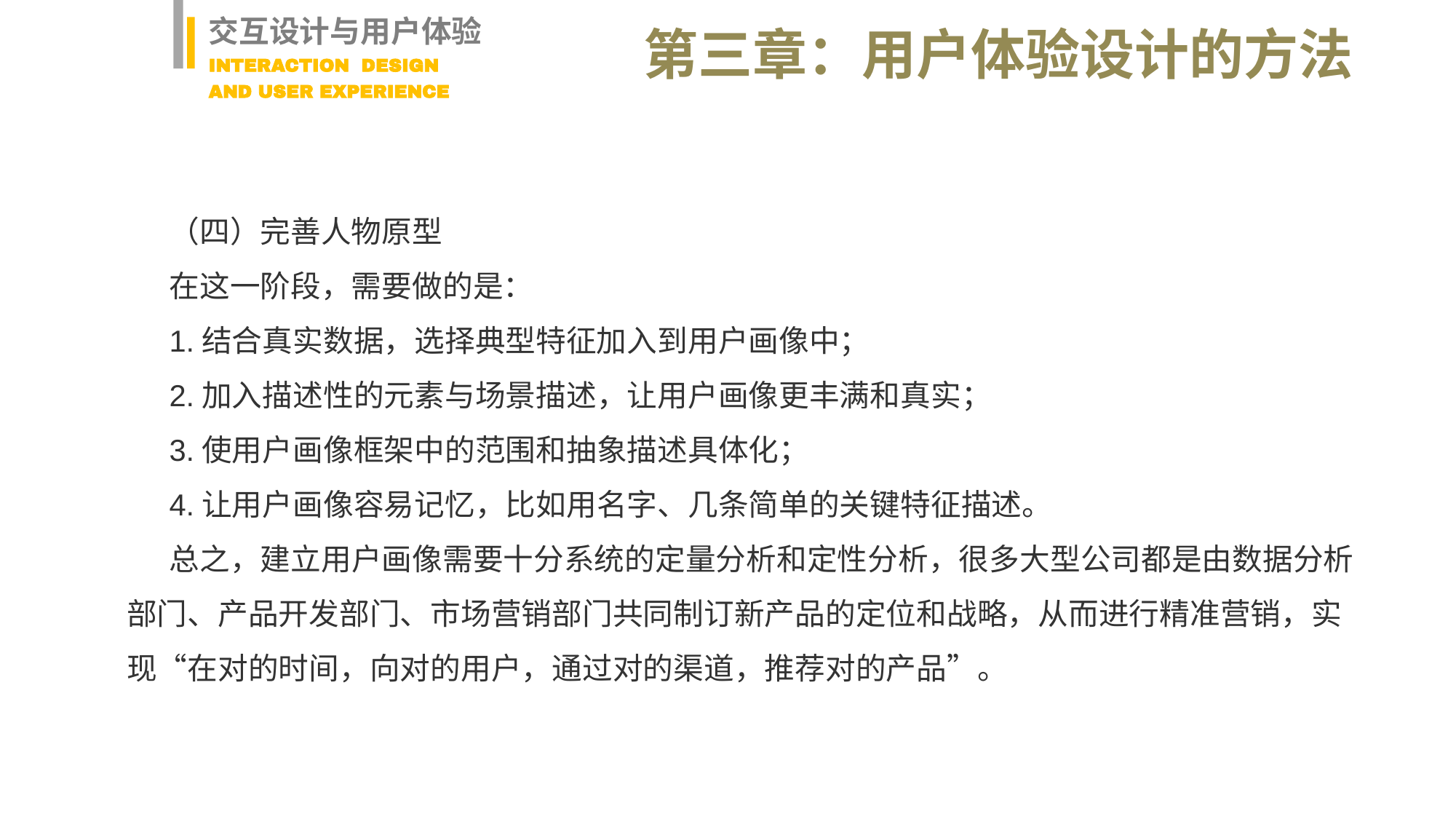

交互设计与用户体验
INTERACTION  DESIGN
AND USER EXPERIENCE
第三章：用户体验设计的方法

（四）完善人物原型
在这一阶段，需要做的是：
1.结合真实数据，选择典型特征加入到用户画像中；
2.加入描述性的元素与场景描述，让用户画像更丰满和真实；
3.使用户画像框架中的范围和抽象描述具体化；
4.让用户画像容易记忆，比如用名字、几条简单的关键特征描述。
总之，建立用户画像需要十分系统的定量分析和定性分析，很多大型公司都是由数据分析部门、产品开发部门、市场营销部门共同制订新产品的定位和战略，从而进行精准营销，实现“在对的时间，向对的用户，通过对的渠道，推荐对的产品”。